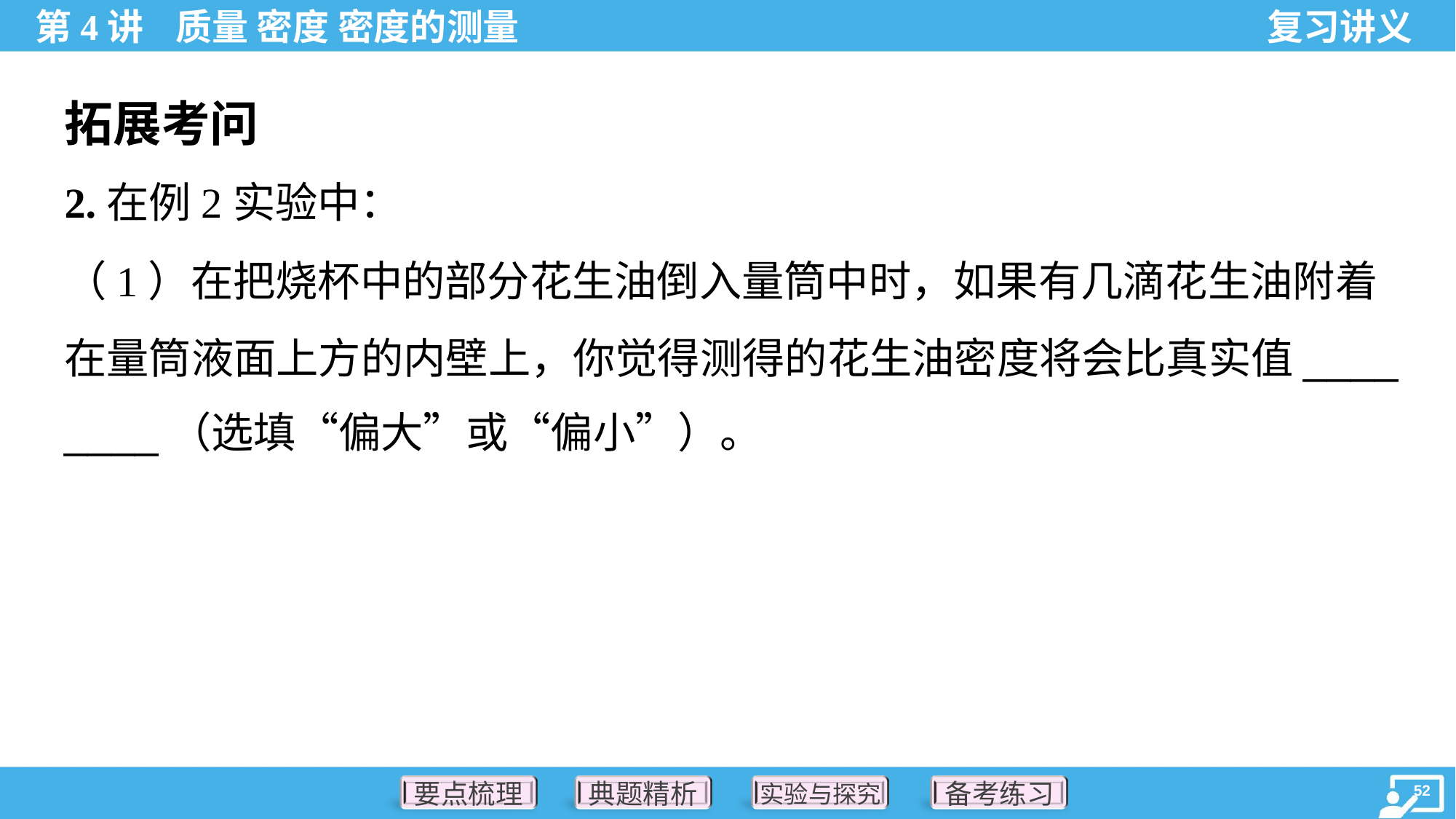

拓展考问
2.在例2实验中：
（1）在把烧杯中的部分花生油倒入量筒中时，如果有几滴花生油附着
在量筒液面上方的内壁上，你觉得测得的花生油密度将会比真实值____
____（选填“偏大”或“偏小”）。